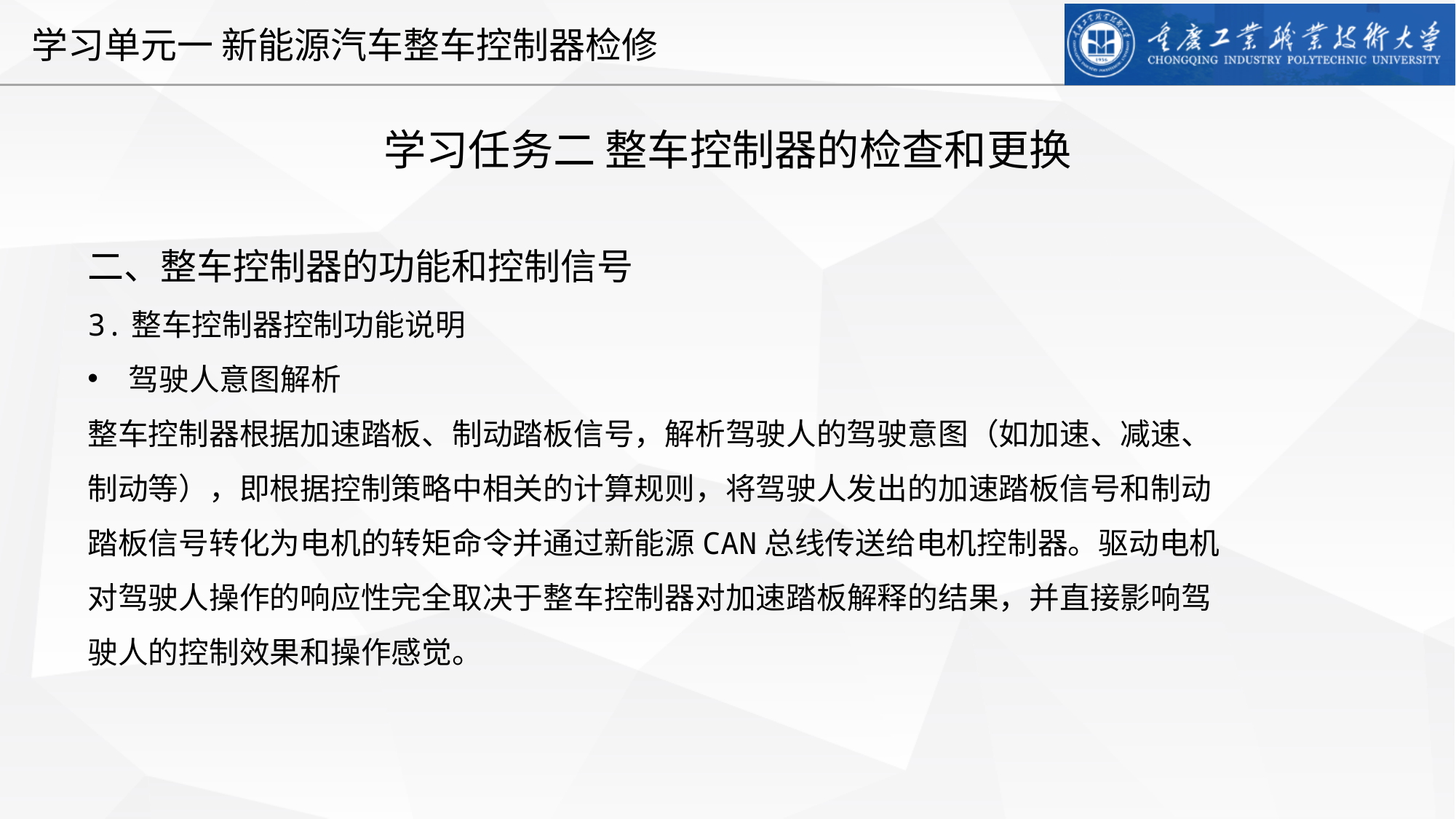

学习任务二 整车控制器的检查和更换
二、整车控制器的功能和控制信号
3.整车控制器控制功能说明
驾驶人意图解析
整车控制器根据加速踏板、制动踏板信号，解析驾驶人的驾驶意图（如加速、减速、制动等），即根据控制策略中相关的计算规则，将驾驶人发出的加速踏板信号和制动踏板信号转化为电机的转矩命令并通过新能源CAN总线传送给电机控制器。驱动电机对驾驶人操作的响应性完全取决于整车控制器对加速踏板解释的结果，并直接影响驾驶人的控制效果和操作感觉。